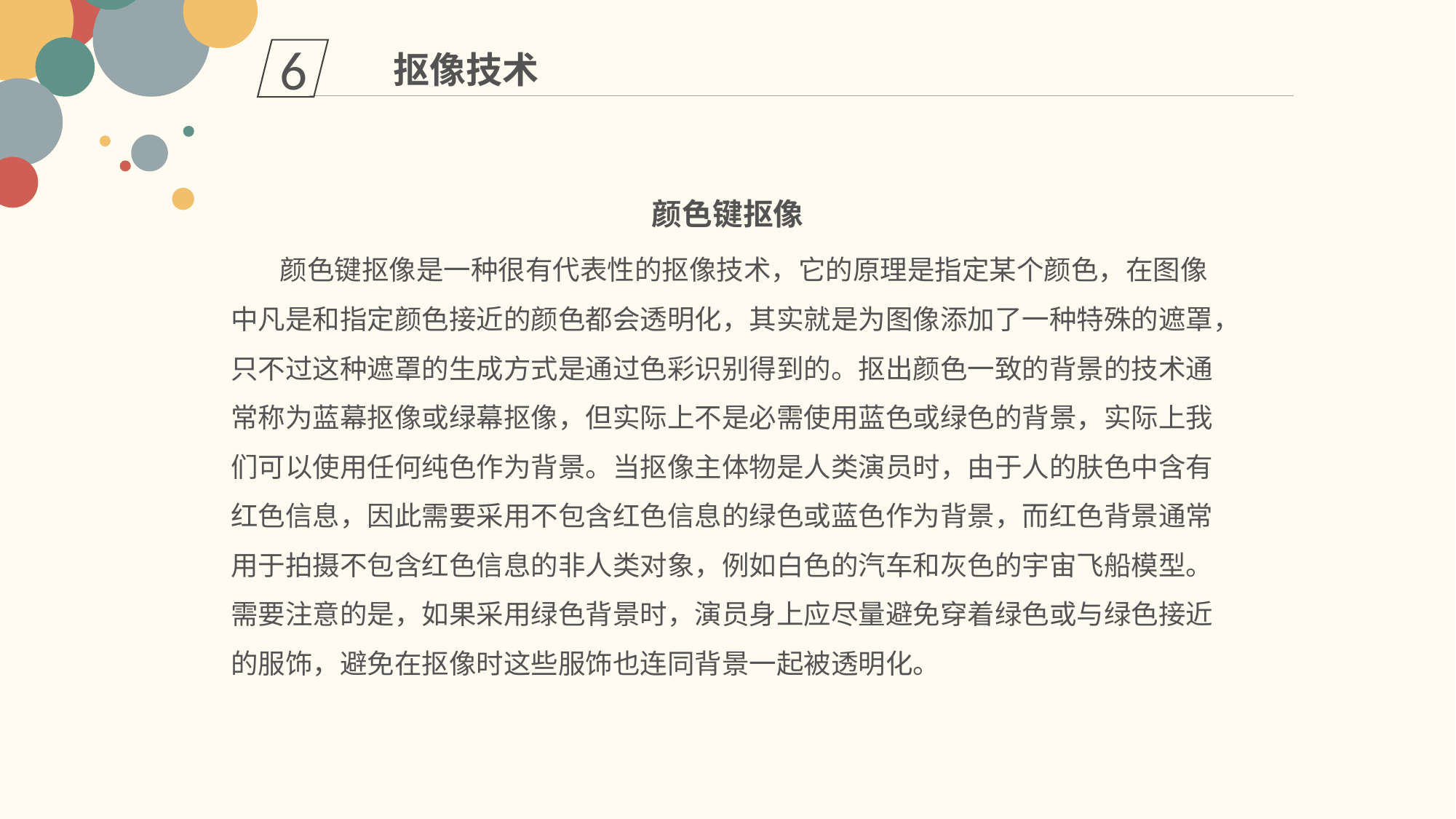

6
抠像技术
颜色键抠像
      颜色键抠像是一种很有代表性的抠像技术，它的原理是指定某个颜色，在图像中凡是和指定颜色接近的颜色都会透明化，其实就是为图像添加了一种特殊的遮罩，只不过这种遮罩的生成方式是通过色彩识别得到的。抠出颜色一致的背景的技术通常称为蓝幕抠像或绿幕抠像，但实际上不是必需使用蓝色或绿色的背景，实际上我们可以使用任何纯色作为背景。当抠像主体物是人类演员时，由于人的肤色中含有红色信息，因此需要采用不包含红色信息的绿色或蓝色作为背景，而红色背景通常用于拍摄不包含红色信息的非人类对象，例如白色的汽车和灰色的宇宙飞船模型。需要注意的是，如果采用绿色背景时，演员身上应尽量避免穿着绿色或与绿色接近的服饰，避免在抠像时这些服饰也连同背景一起被透明化。